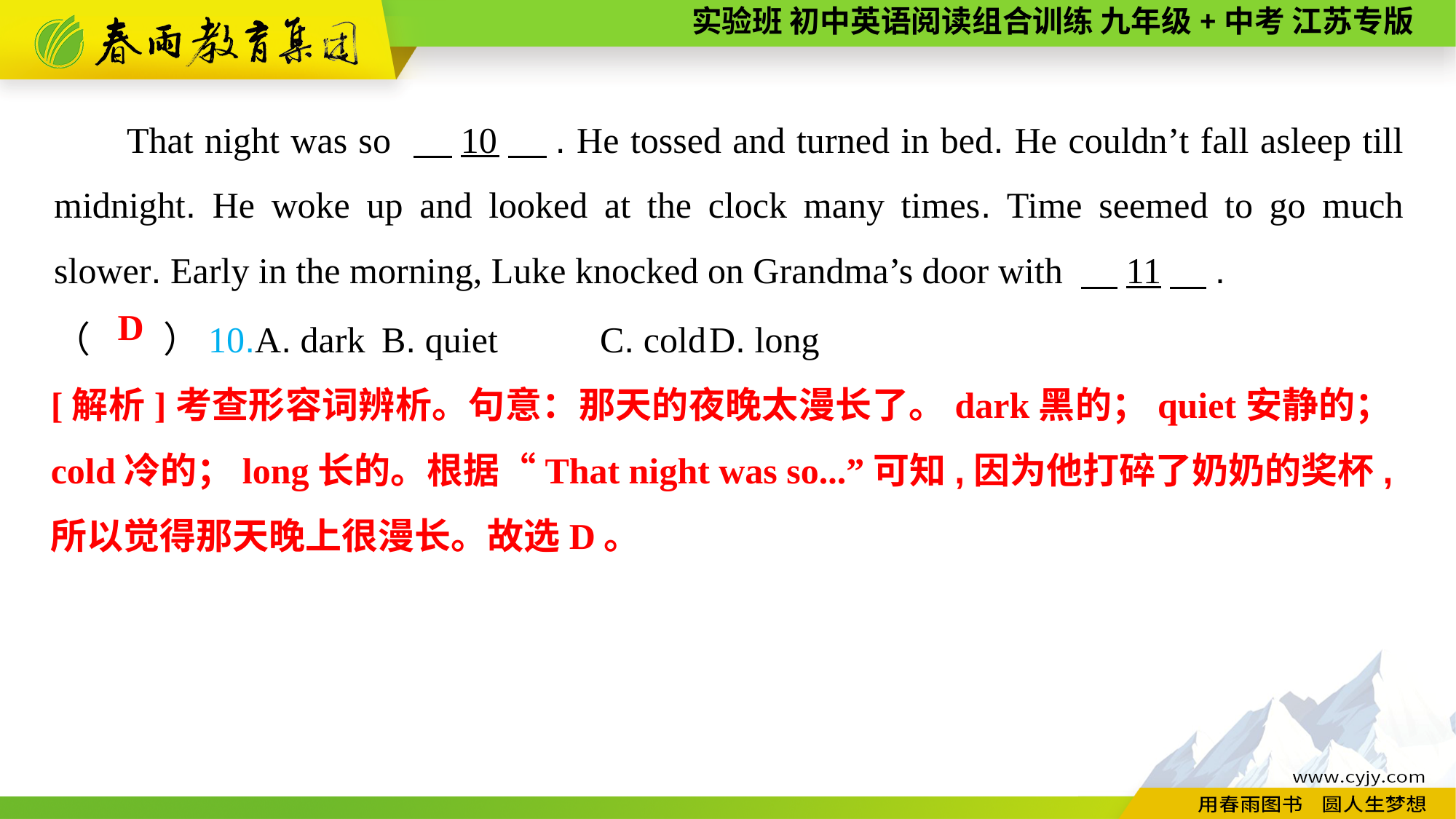

That night was so 　10　. He tossed and turned in bed. He couldn’t fall asleep till midnight. He woke up and looked at the clock many times. Time seemed to go much slower. Early in the morning, Luke knocked on Grandma’s door with 　11　.
（　　）10.A. dark	B. quiet	C. cold	D. long
D
[解析]考查形容词辨析。句意：那天的夜晚太漫长了。dark黑的；quiet安静的；cold冷的；long长的。根据“That night was so...”可知,因为他打碎了奶奶的奖杯,所以觉得那天晚上很漫长。故选D。